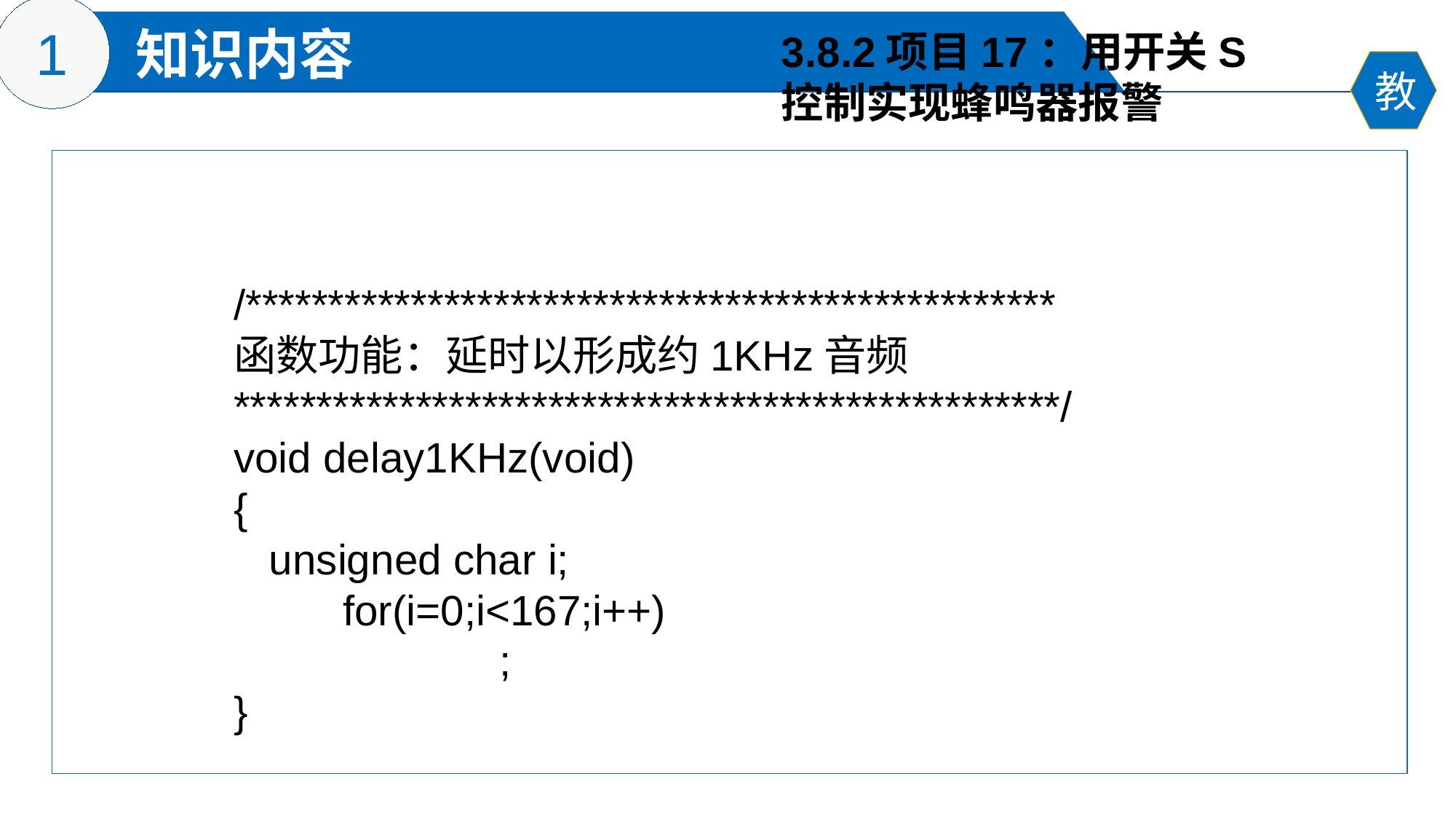

3.8.2项目17：用开关S
控制实现蜂鸣器报警

/*************************************************
函数功能：延时以形成约1KHz音频
**************************************************/
void delay1KHz(void)
{
   unsigned char i;
	for(i=0;i<167;i++)
	  	    ;
}